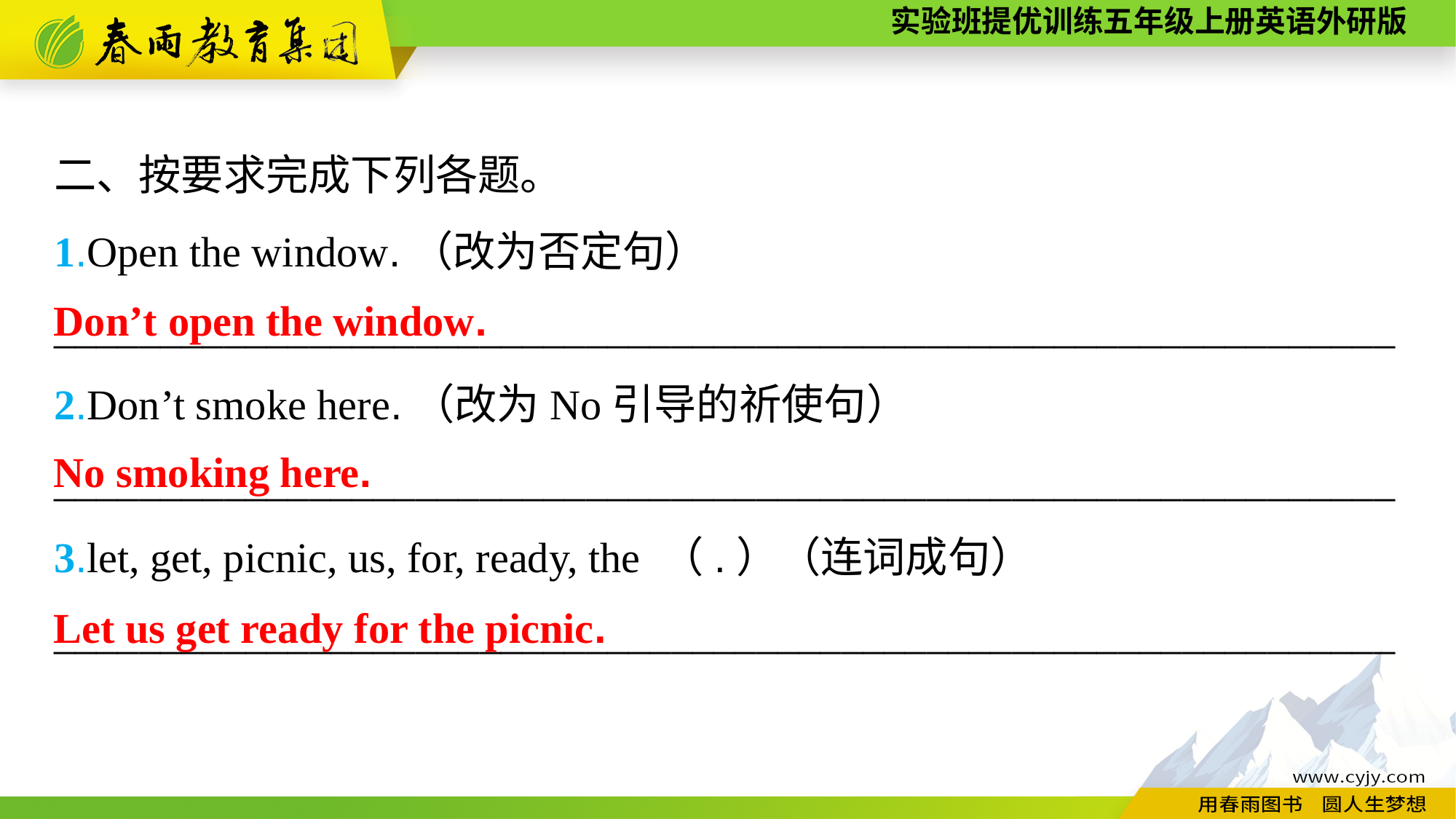

二、按要求完成下列各题。
1.Open the window.（改为否定句）
_______________________________________________________________
2.Don’t smoke here.（改为No引导的祈使句）
_______________________________________________________________
3.let, get, picnic, us, for, ready, the （.）（连词成句）
_______________________________________________________________
Don’t open the window.
No smoking here.
Let us get ready for the picnic.